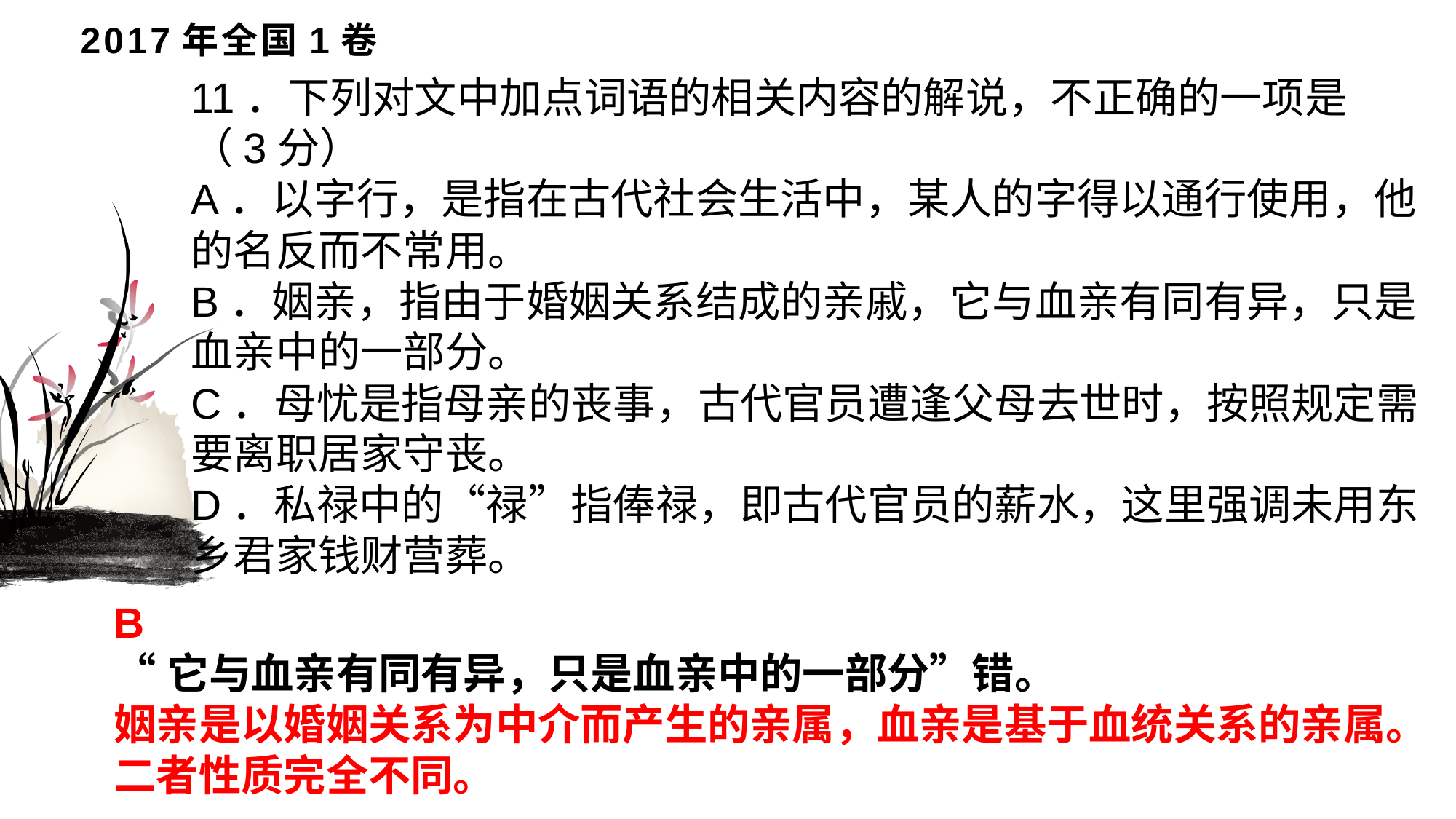

# 2017年全国1卷
11．下列对文中加点词语的相关内容的解说，不正确的一项是（3分）
A．以字行，是指在古代社会生活中，某人的字得以通行使用，他的名反而不常用。
B．姻亲，指由于婚姻关系结成的亲戚，它与血亲有同有异，只是血亲中的一部分。
C．母忧是指母亲的丧事，古代官员遭逢父母去世时，按照规定需要离职居家守丧。
D．私禄中的“禄”指俸禄，即古代官员的薪水，这里强调未用东乡君家钱财营葬。
B
“它与血亲有同有异，只是血亲中的一部分”错。
姻亲是以婚姻关系为中介而产生的亲属，血亲是基于血统关系的亲属。二者性质完全不同。